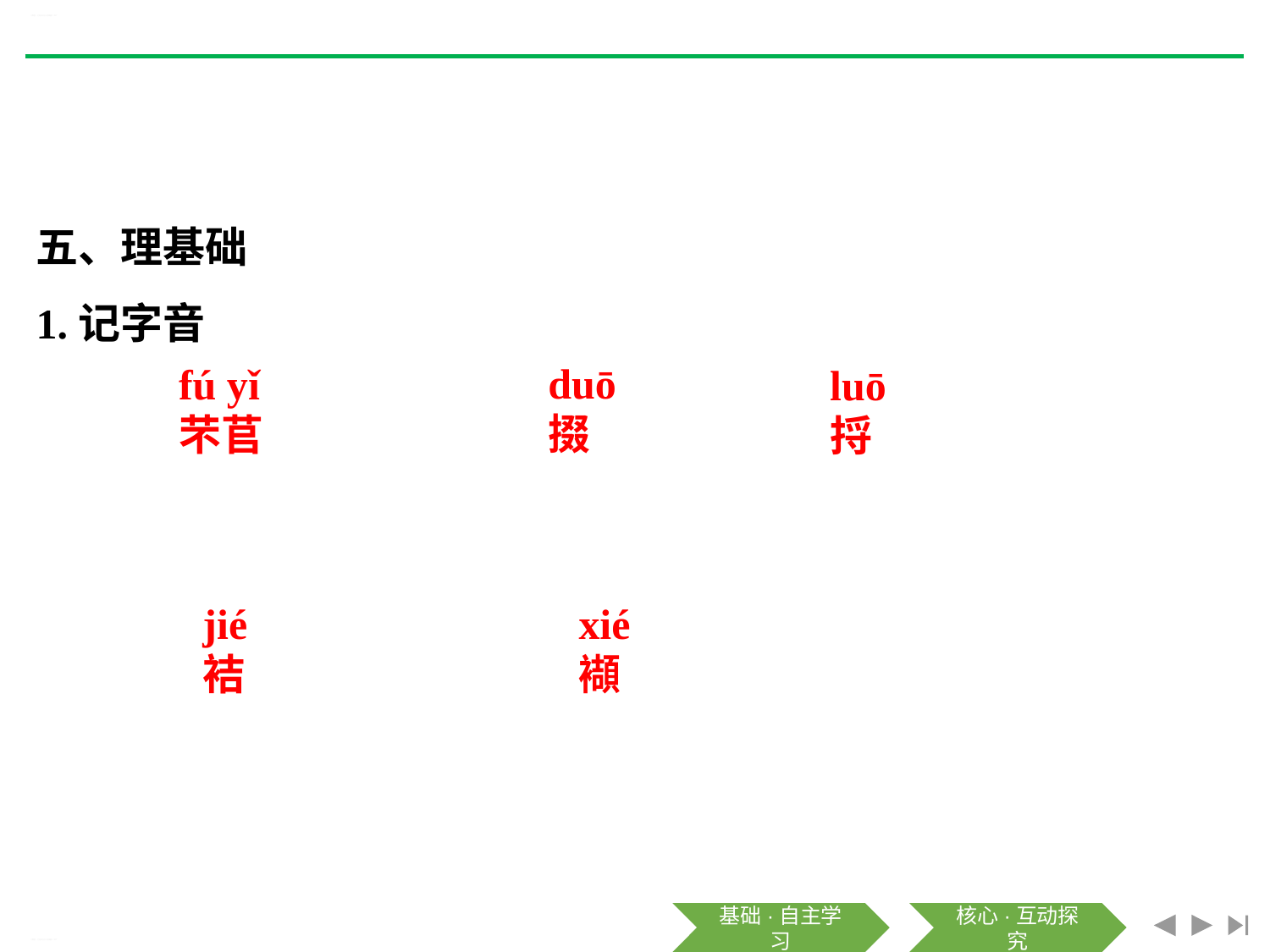

《芣苢》《文氏外孙入村收麦》PPT
五、理基础
1.记字音
duō  掇
fú yǐ
芣苢
luō
捋
xié
襭
jié
袺
《芣苢》《文氏外孙入村收麦》PPT